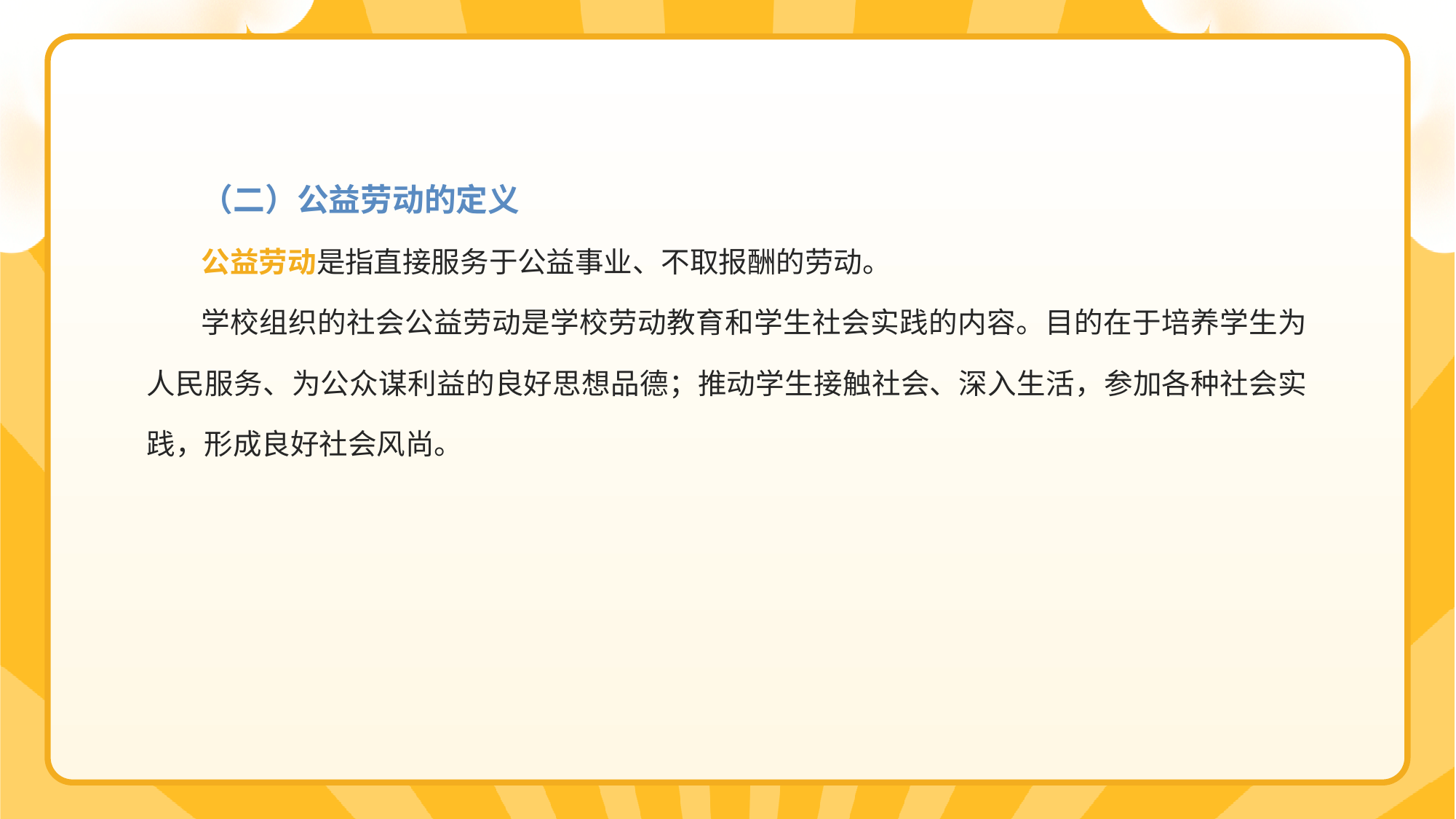

（二）公益劳动的定义
公益劳动是指直接服务于公益事业、不取报酬的劳动。
学校组织的社会公益劳动是学校劳动教育和学生社会实践的内容。目的在于培养学生为人民服务、为公众谋利益的良好思想品德；推动学生接触社会、深入生活，参加各种社会实践，形成良好社会风尚。